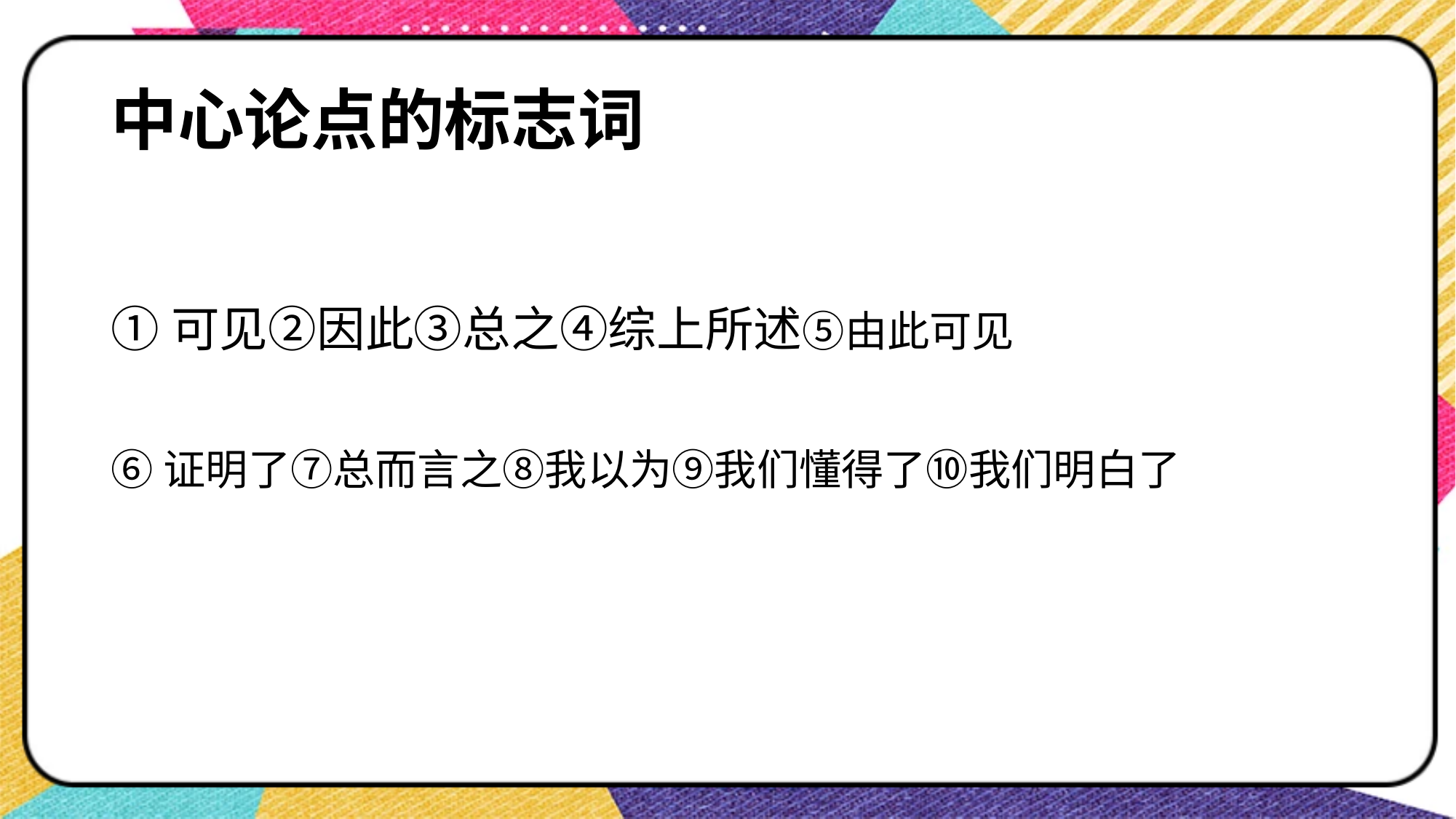

# 中心论点的标志词
①可见②因此③总之④综上所述⑤由此可见
⑥证明了⑦总而言之⑧我以为⑨我们懂得了⑩我们明白了